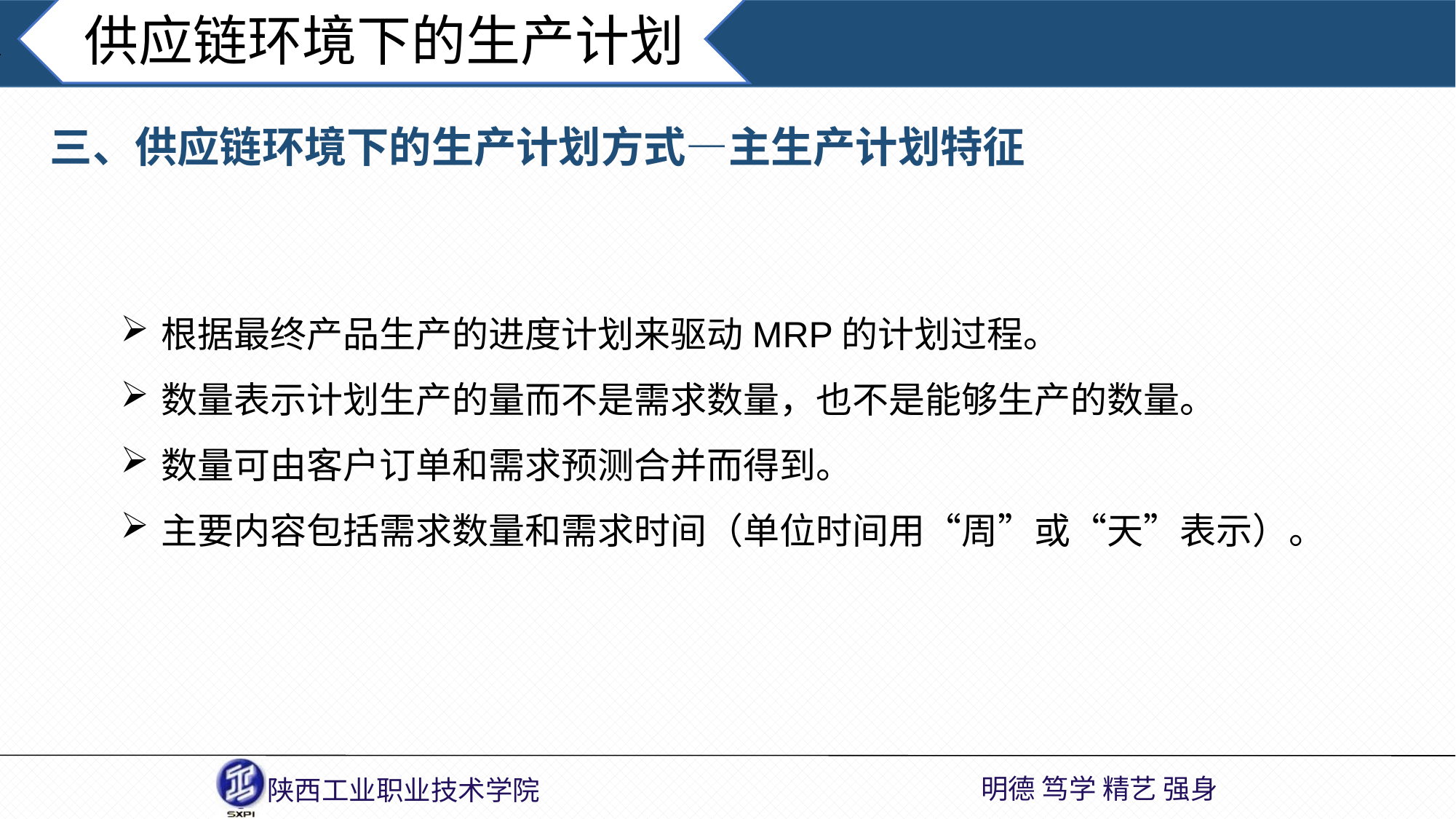

供应链环境下的生产计划

三、供应链环境下的生产计划方式—主生产计划特征

根据最终产品生产的进度计划来驱动MRP的计划过程。
数量表示计划生产的量而不是需求数量，也不是能够生产的数量。
数量可由客户订单和需求预测合并而得到。
主要内容包括需求数量和需求时间（单位时间用“周”或“天”表示）。